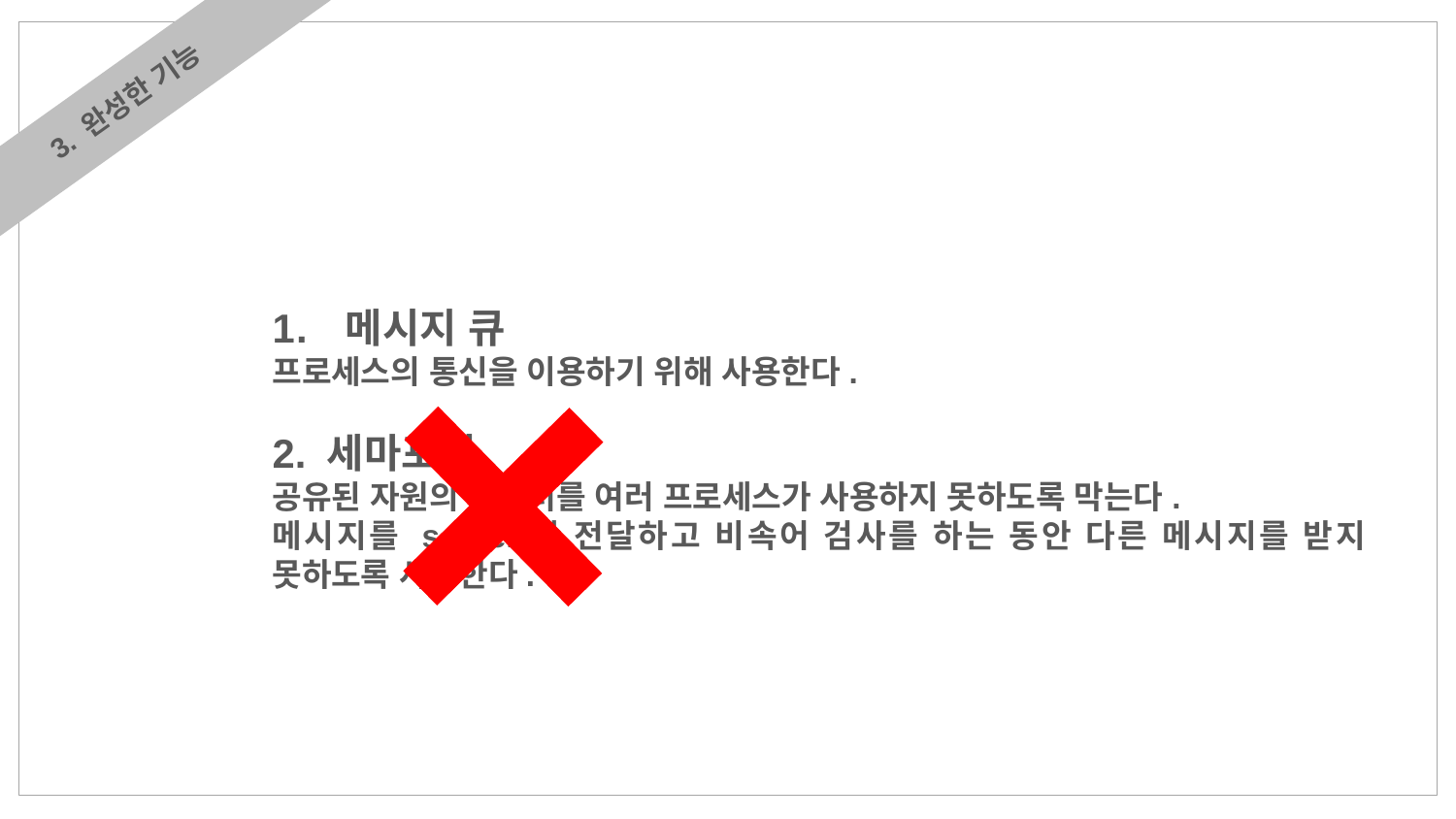

3. 완성한 기능
메시지 큐
프로세스의 통신을 이용하기 위해 사용한다.

2. 세마포어
공유된 자원의 데이터를 여러 프로세스가 사용하지 못하도록 막는다.
메시지를 server에 전달하고 비속어 검사를 하는 동안 다른 메시지를 받지 못하도록 사용한다.